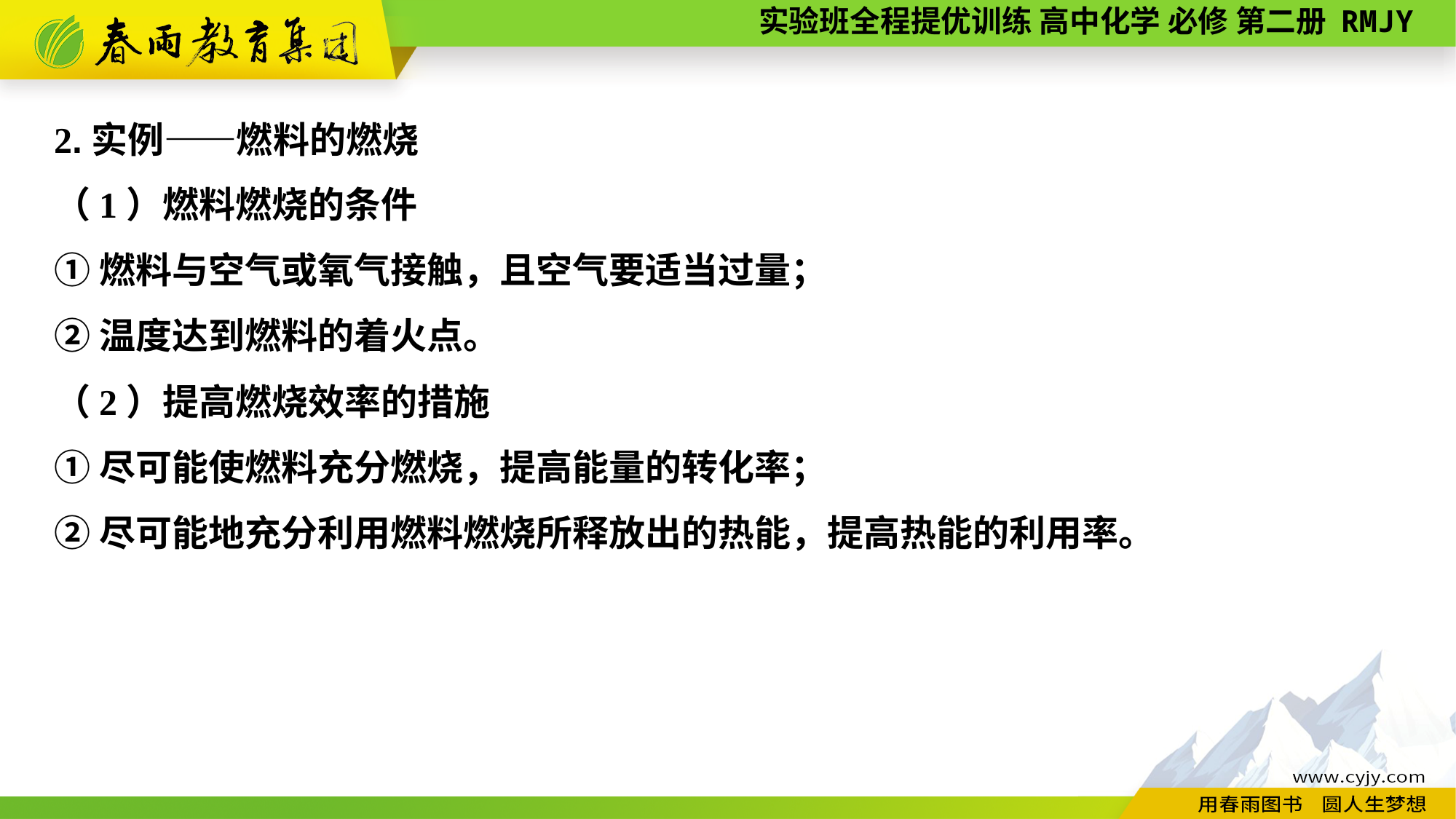

2.实例——燃料的燃烧
（1）燃料燃烧的条件
①燃料与空气或氧气接触，且空气要适当过量；
②温度达到燃料的着火点。
（2）提高燃烧效率的措施
①尽可能使燃料充分燃烧，提高能量的转化率；
②尽可能地充分利用燃料燃烧所释放出的热能，提高热能的利用率。